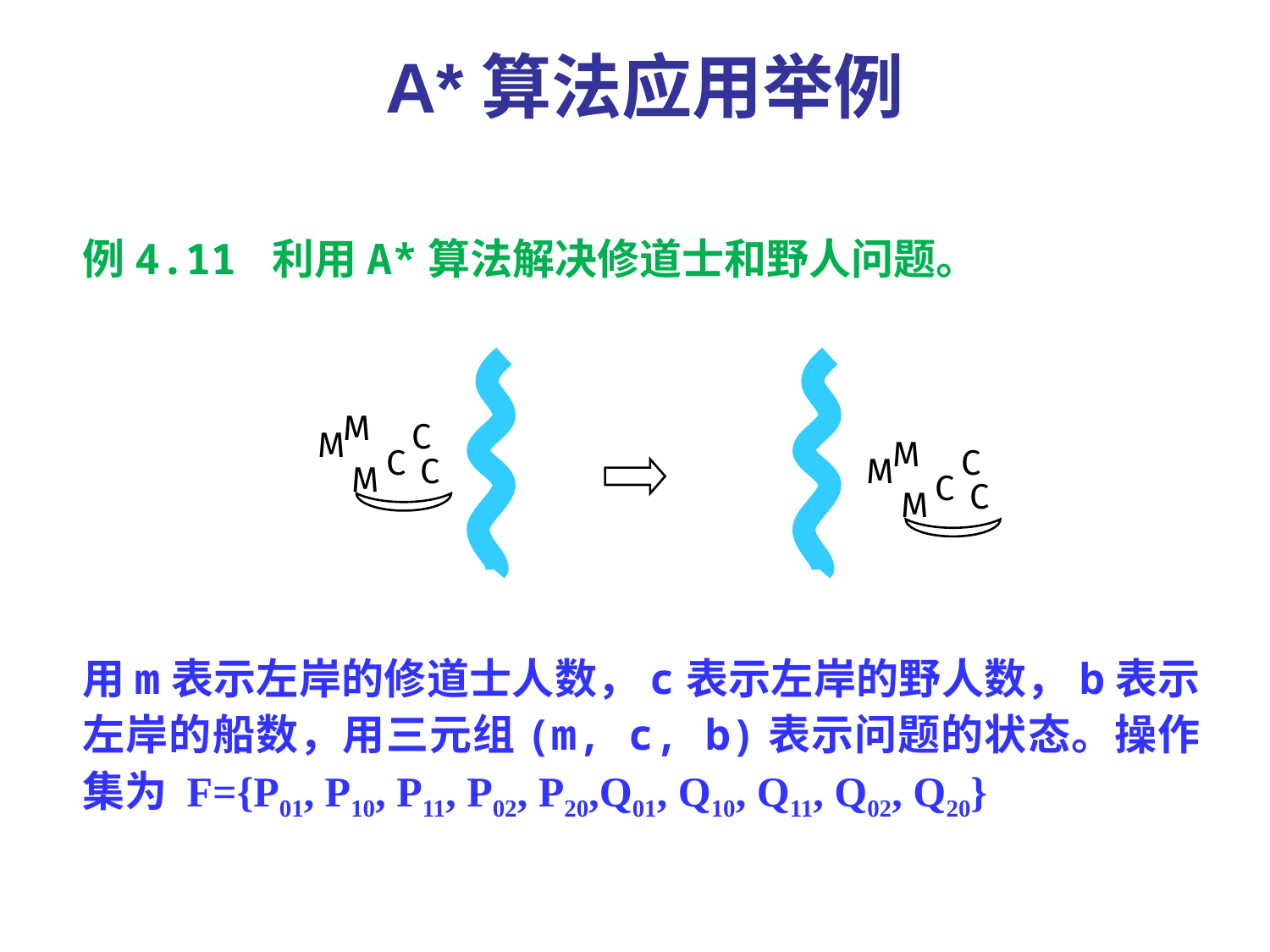

A*算法应用举例
例4.11 利用A*算法解决修道士和野人问题。

用m表示左岸的修道士人数，c表示左岸的野人数，b表示左岸的船数，用三元组(m, c, b)表示问题的状态。操作集为 F={P01, P10, P11, P02, P20,Q01, Q10, Q11, Q02, Q20}

M
C
M
C
C
M

M
C
M
C
C
M